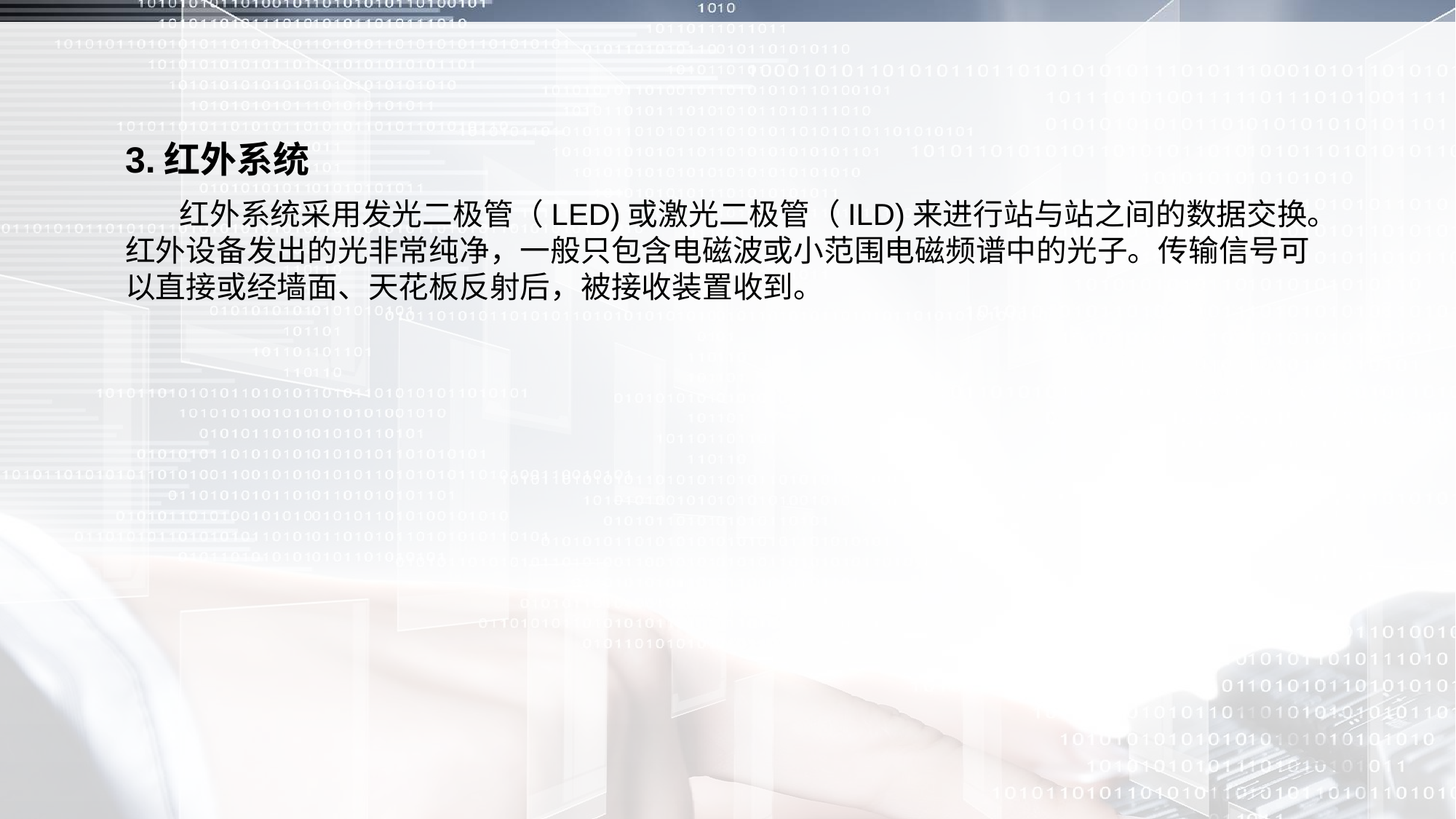

3.红外系统
       红外系统采用发光二极管（LED)或激光二极管（ILD)来进行站与站之间的数据交换。红外设备发出的光非常纯净，一般只包含电磁波或小范围电磁频谱中的光子。传输信号可以直接或经墙面、天花板反射后，被接收装置收到。